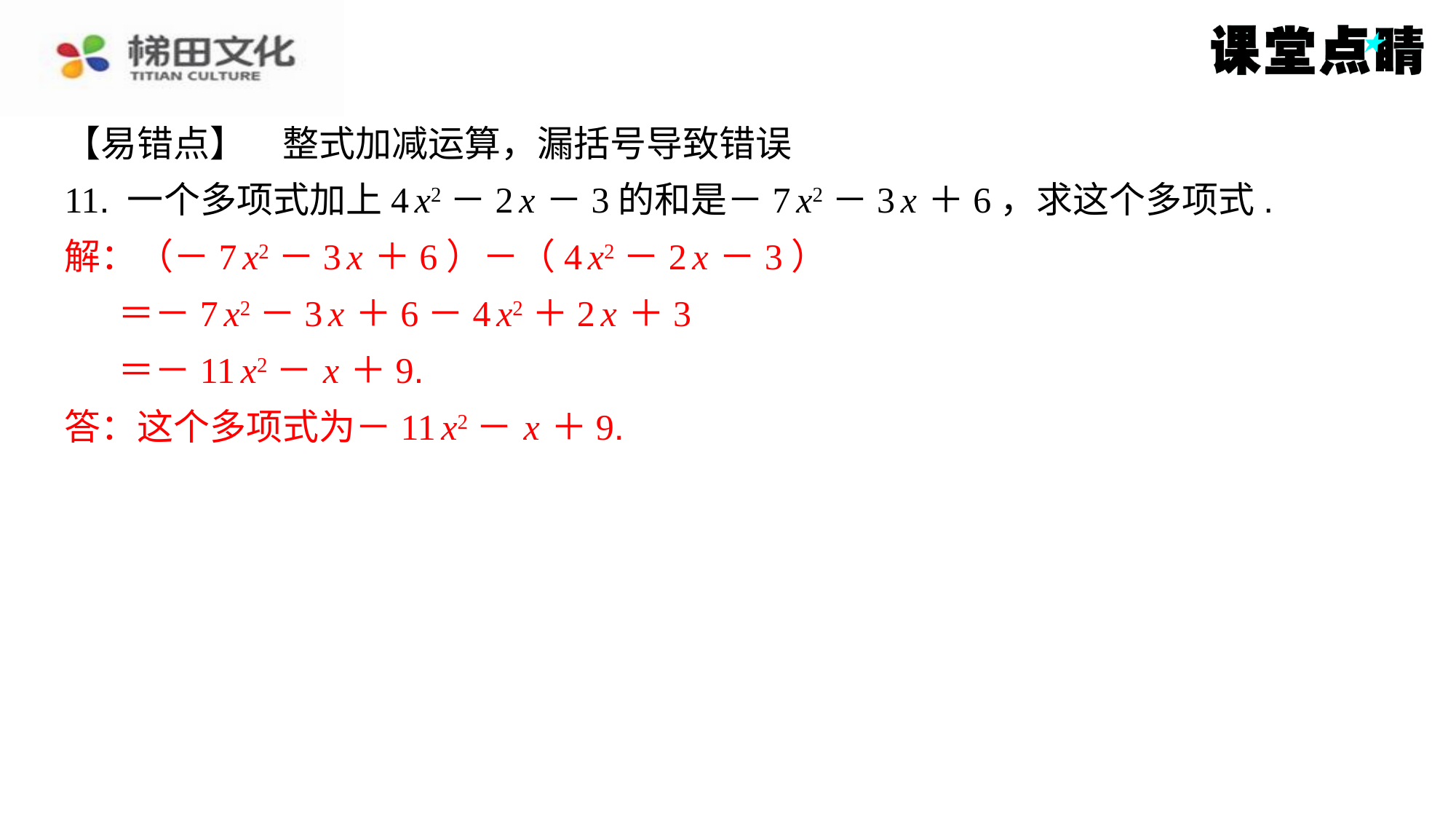

【易错点】　整式加减运算，漏括号导致错误
11. 一个多项式加上4 x2－2 x －3的和是－7 x2－3 x ＋6，求这个多项式.
解：（－7 x2－3 x ＋6）－（4 x2－2 x －3）
＝－7 x2－3 x ＋6－4 x2＋2 x ＋3
＝－11 x2－ x ＋9.
答：这个多项式为－11 x2－ x ＋9.
解：（－7 x2－3 x ＋6）－（4 x2－2 x －3）
＝－7 x2－3 x ＋6－4 x2＋2 x ＋3
＝－11 x2－ x ＋9.
答：这个多项式为－11 x2－ x ＋9.